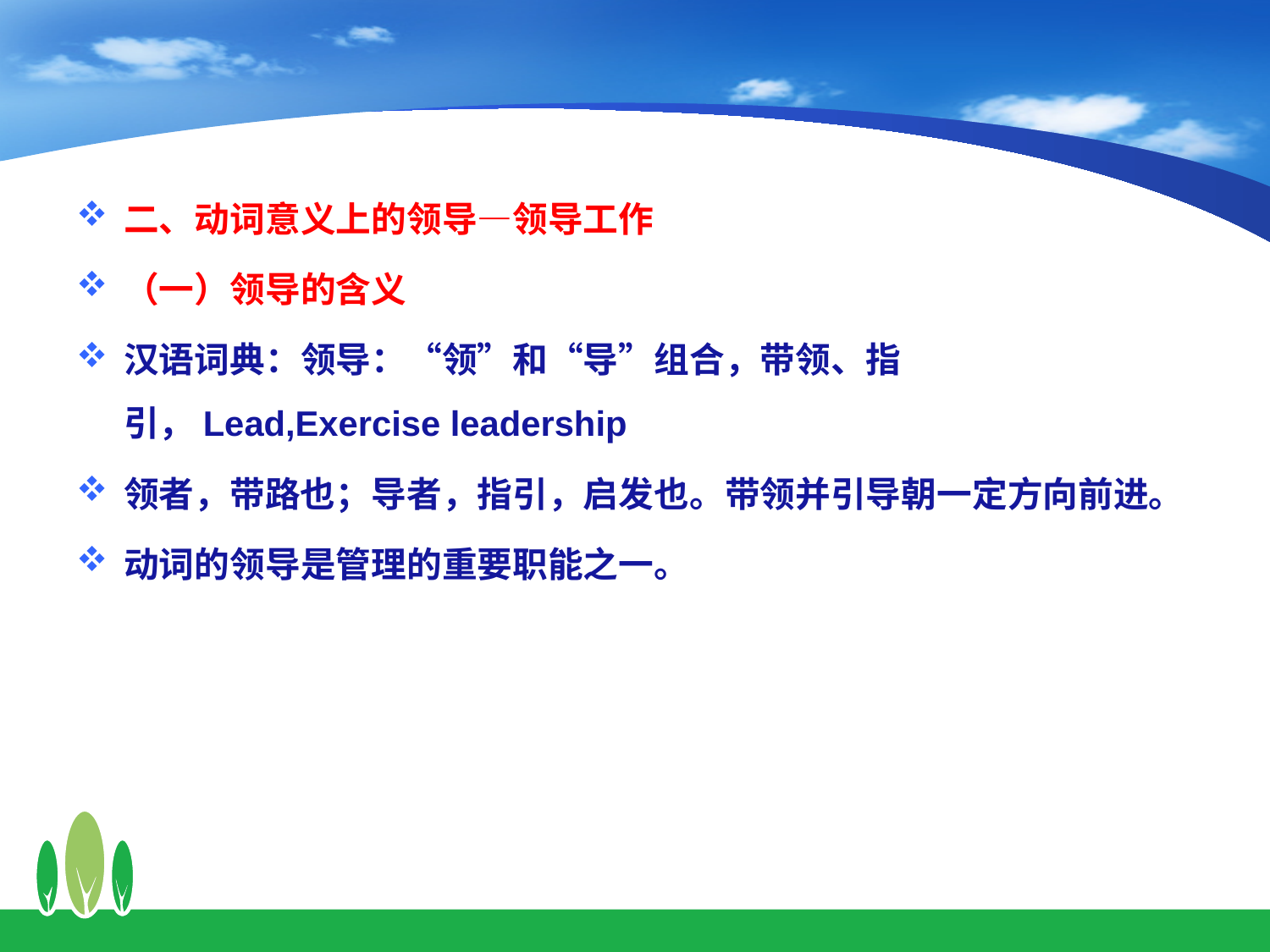

二、动词意义上的领导—领导工作
（一）领导的含义
汉语词典：领导：“领”和“导”组合，带领、指引，Lead,Exercise leadership
领者，带路也；导者，指引，启发也。带领并引导朝一定方向前进。
动词的领导是管理的重要职能之一。

52